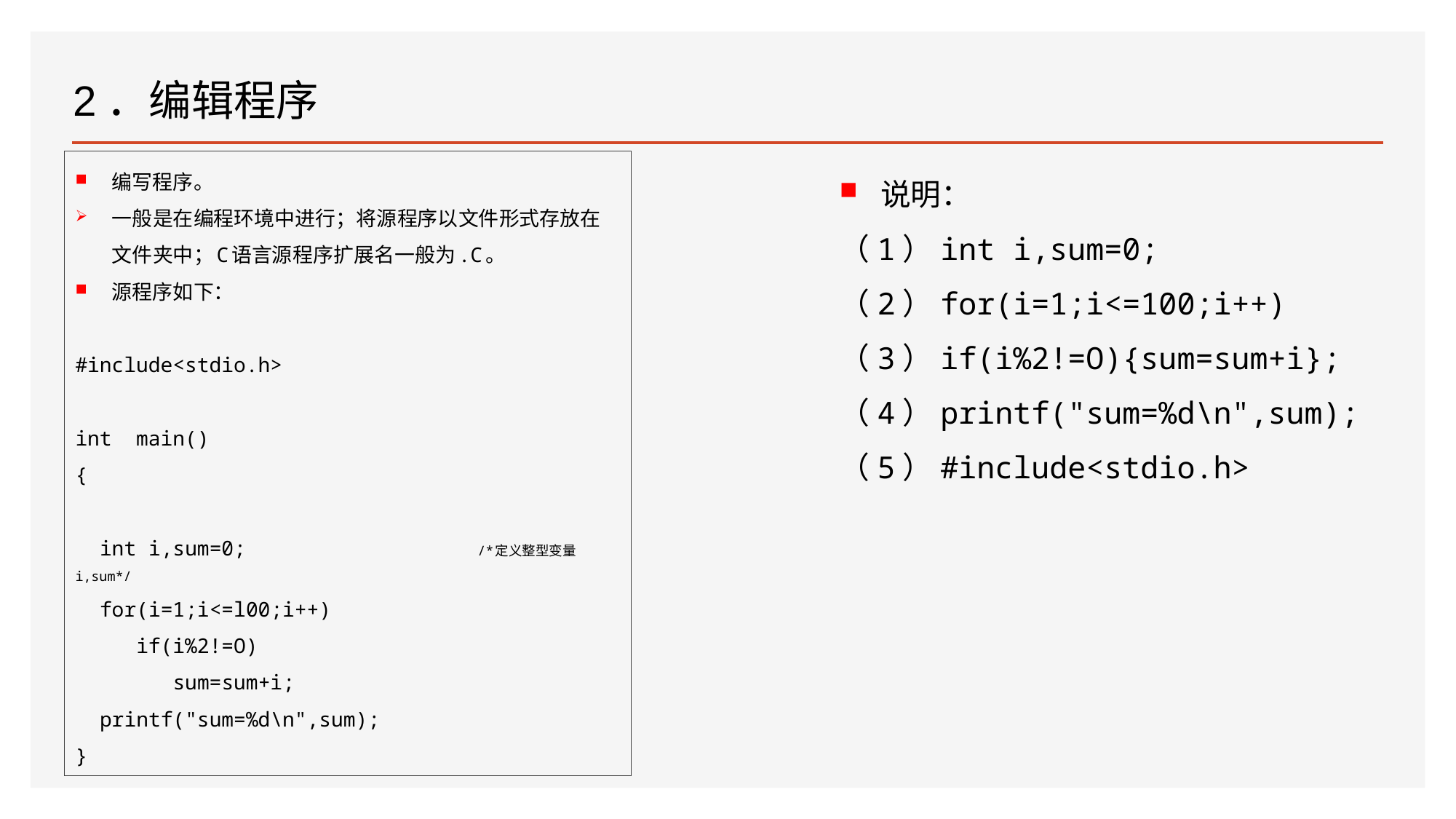

# 2．编辑程序
编写程序。
一般是在编程环境中进行；将源程序以文件形式存放在文件夹中；C语言源程序扩展名一般为.C。
源程序如下：

#include<stdio.h>
int  main()
{
  int i,sum=0;                   /*定义整型变量i,sum*/
  for(i=1;i<=l00;i++)
     if(i%2!=O)
        sum=sum+i;
  printf("sum=%d\n",sum);
}
说明：
（1）int i,sum=0;
（2）for(i=1;i<=100;i++)
（3）if(i%2!=O){sum=sum+i};
（4）printf("sum=%d\n",sum);
（5）#include<stdio.h>